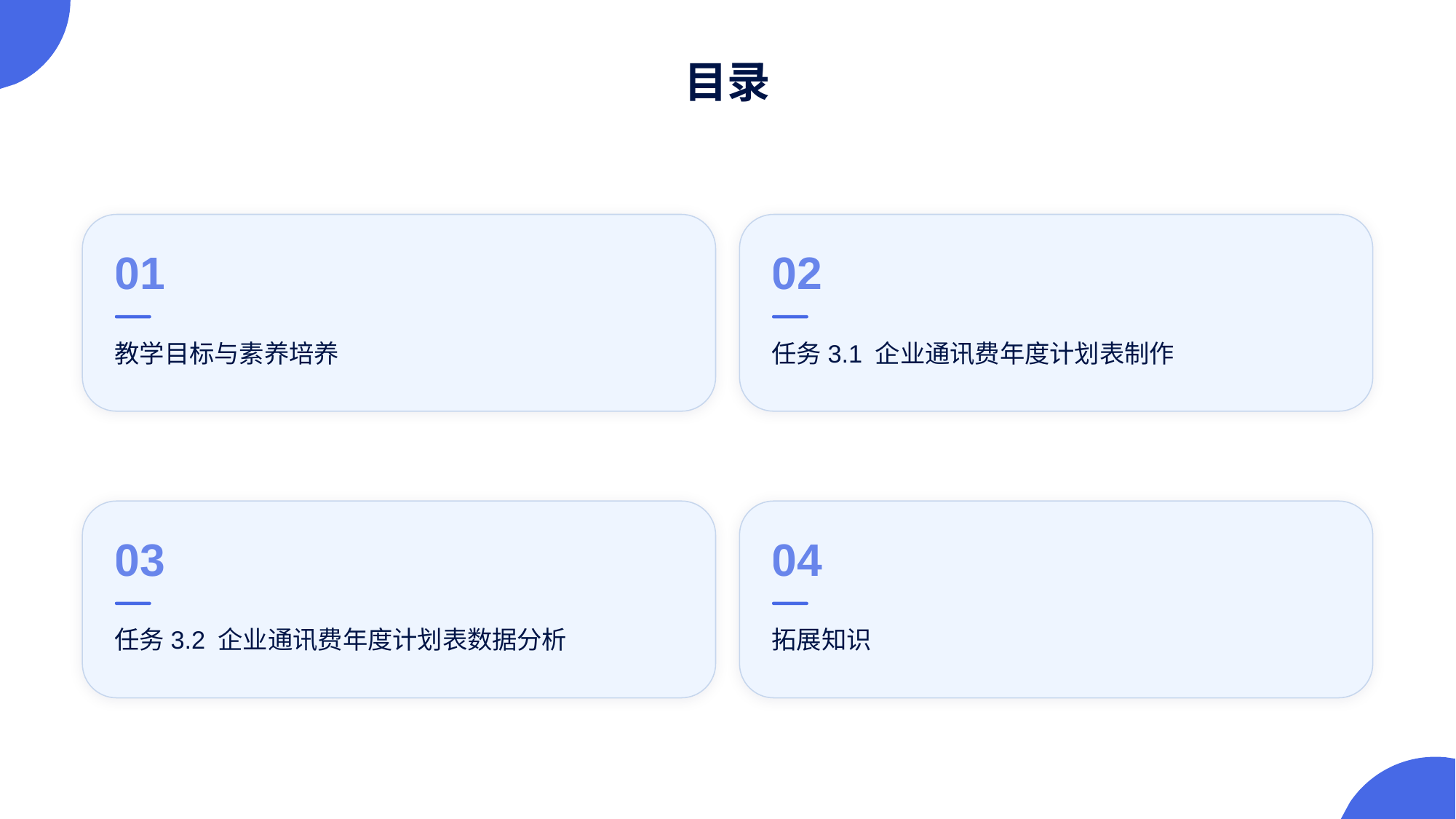

目录

01
02

教学目标与素养培养
任务3.1 企业通讯费年度计划表制作

03
04

任务3.2 企业通讯费年度计划表数据分析
拓展知识